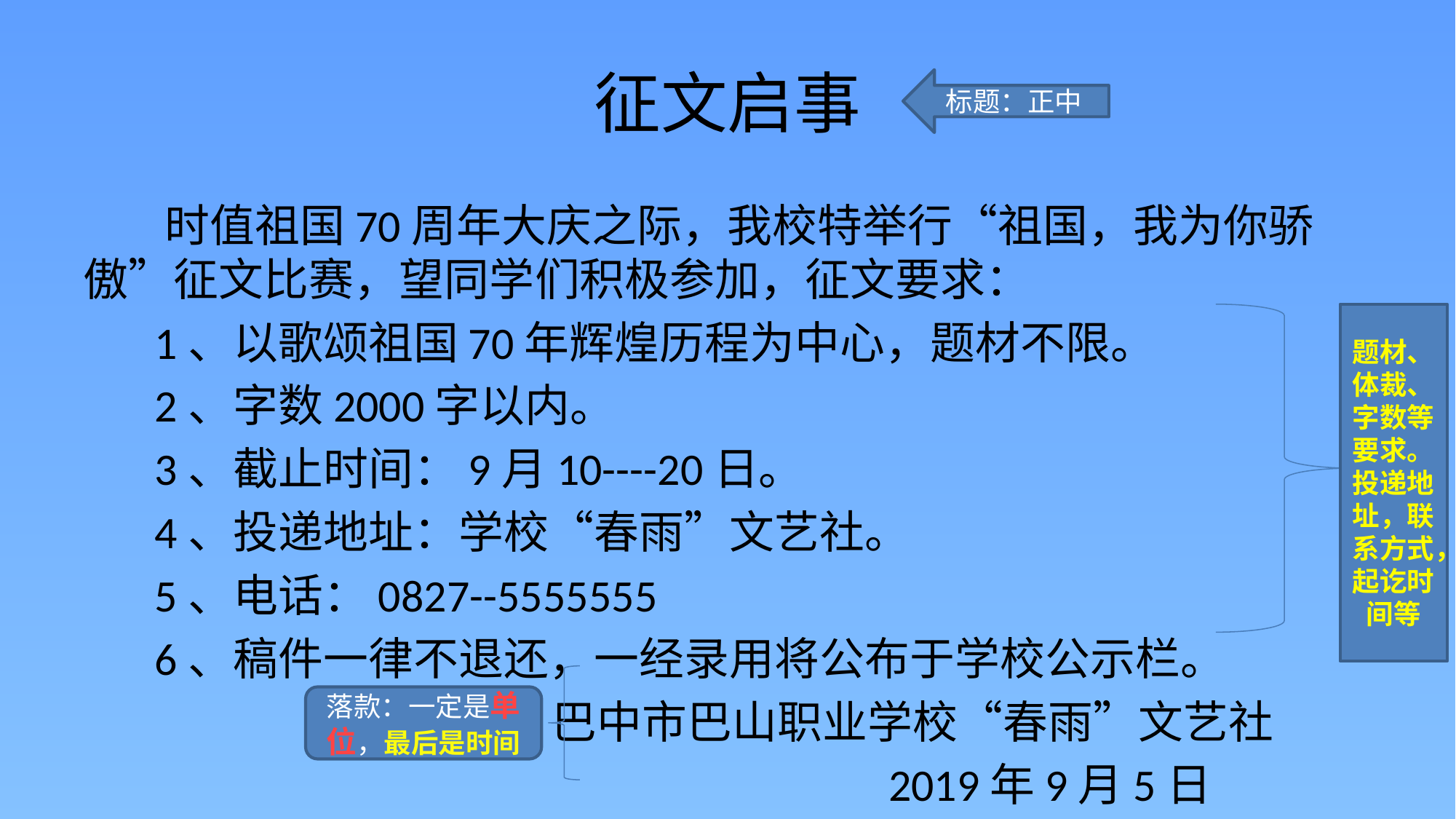

# 征文启事
标题：正中
       时值祖国70周年大庆之际，我校特举行“祖国，我为你骄傲”征文比赛，望同学们积极参加，征文要求：
       1、以歌颂祖国70年辉煌历程为中心，题材不限。
       2、字数2000字以内。
       3、截止时间：9月10----20日。
       4、投递地址：学校“春雨”文艺社。
       5、电话：0827--5555555
       6、稿件一律不退还，一经录用将公布于学校公示栏。
                                             巴中市巴山职业学校“春雨”文艺社
                                                                               2019年9月5日

题材、体裁、字数等要求。投递地址，联系方式，起讫时间等

落款：一定是单位，最后是时间